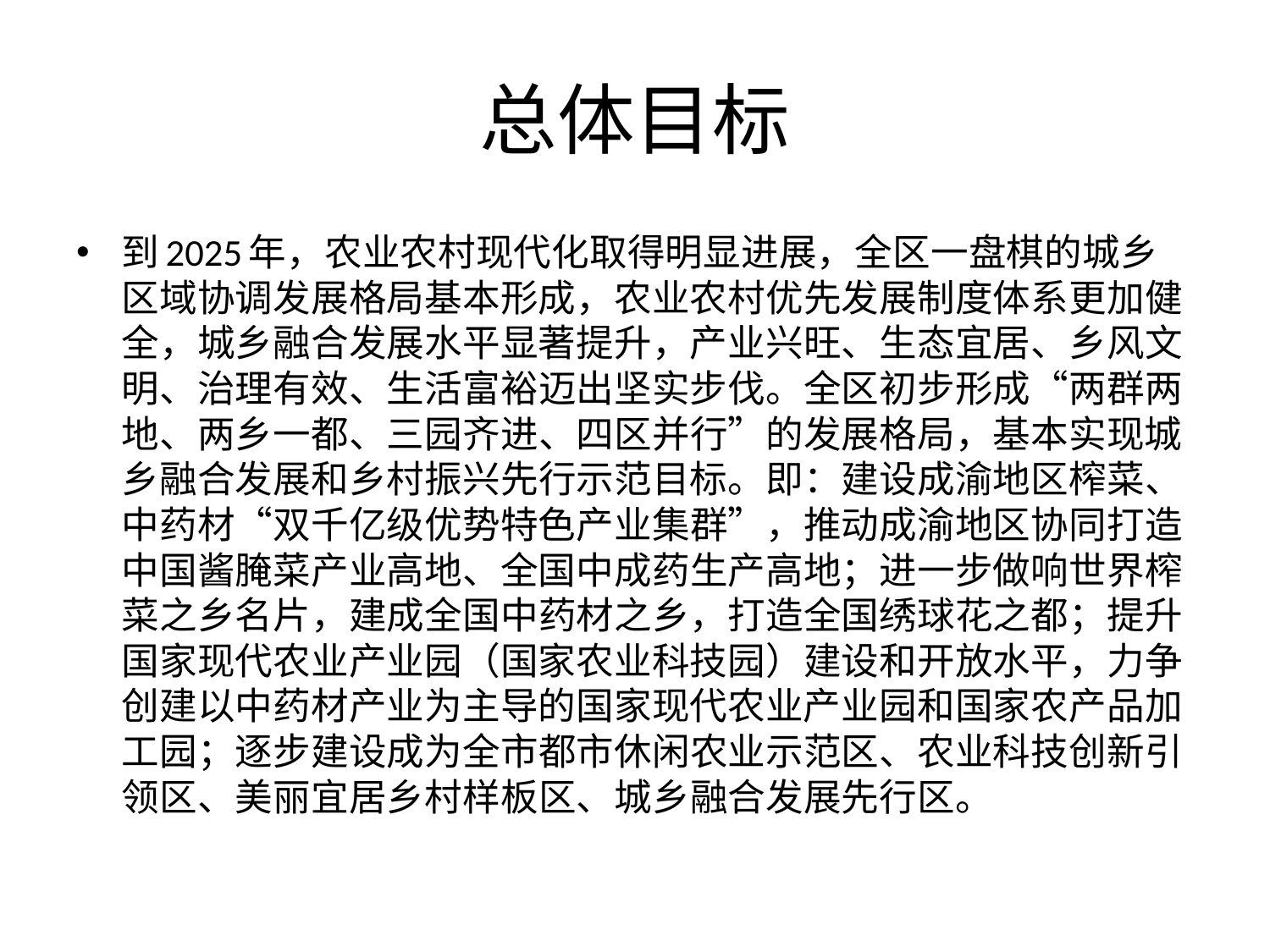

# 总体目标
到2025年，农业农村现代化取得明显进展，全区一盘棋的城乡区域协调发展格局基本形成，农业农村优先发展制度体系更加健全，城乡融合发展水平显著提升，产业兴旺、生态宜居、乡风文明、治理有效、生活富裕迈出坚实步伐。全区初步形成“两群两地、两乡一都、三园齐进、四区并行”的发展格局，基本实现城乡融合发展和乡村振兴先行示范目标。即：建设成渝地区榨菜、中药材“双千亿级优势特色产业集群”，推动成渝地区协同打造中国酱腌菜产业高地、全国中成药生产高地；进一步做响世界榨菜之乡名片，建成全国中药材之乡，打造全国绣球花之都；提升国家现代农业产业园（国家农业科技园）建设和开放水平，力争创建以中药材产业为主导的国家现代农业产业园和国家农产品加工园；逐步建设成为全市都市休闲农业示范区、农业科技创新引领区、美丽宜居乡村样板区、城乡融合发展先行区。